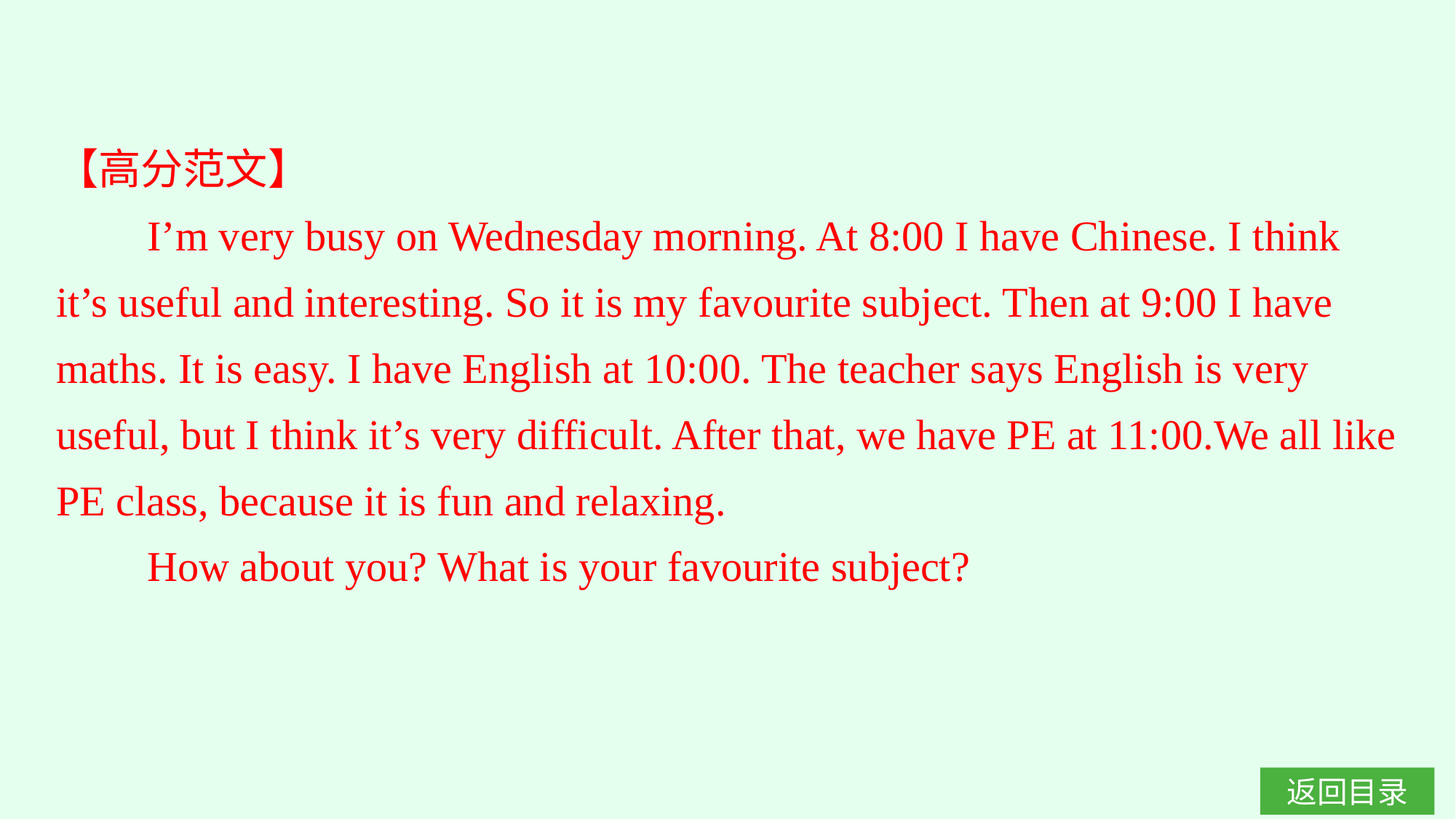

【高分范文】
I’m very busy on Wednesday morning. At 8:00 I have Chinese. I think it’s useful and interesting. So it is my favourite subject. Then at 9:00 I have maths. It is easy. I have English at 10:00. The teacher says English is very useful, but I think it’s very difficult. After that, we have PE at 11:00.We all like PE class, because it is fun and relaxing.
How about you? What is your favourite subject?